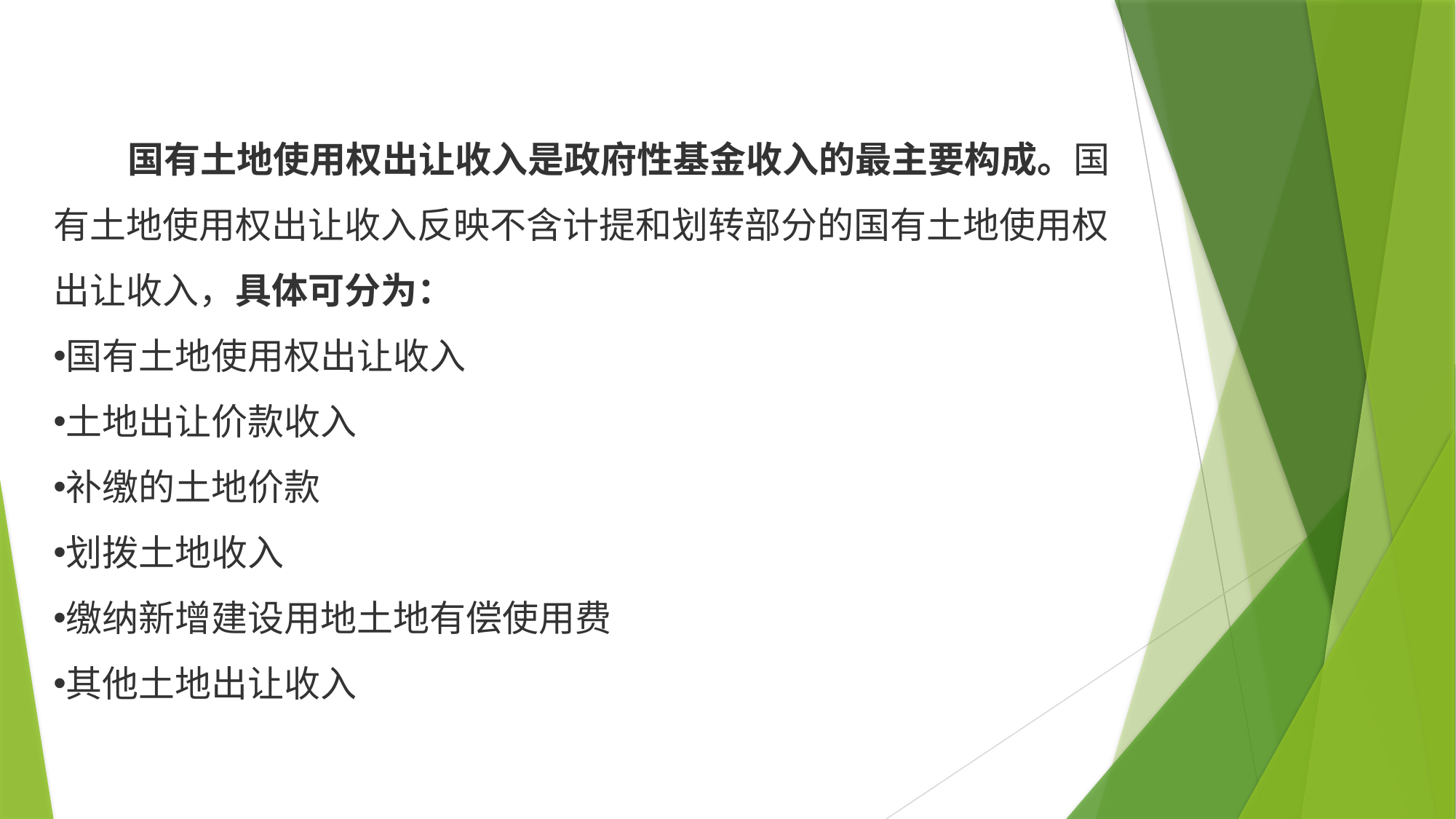

国有土地使用权出让收入是政府性基金收入的最主要构成。国有土地使用权出让收入反映不含计提和划转部分的国有土地使用权出让收入，具体可分为：
国有土地使用权出让收入
土地出让价款收入
补缴的土地价款
划拨土地收入
缴纳新增建设用地土地有偿使用费
其他土地出让收入